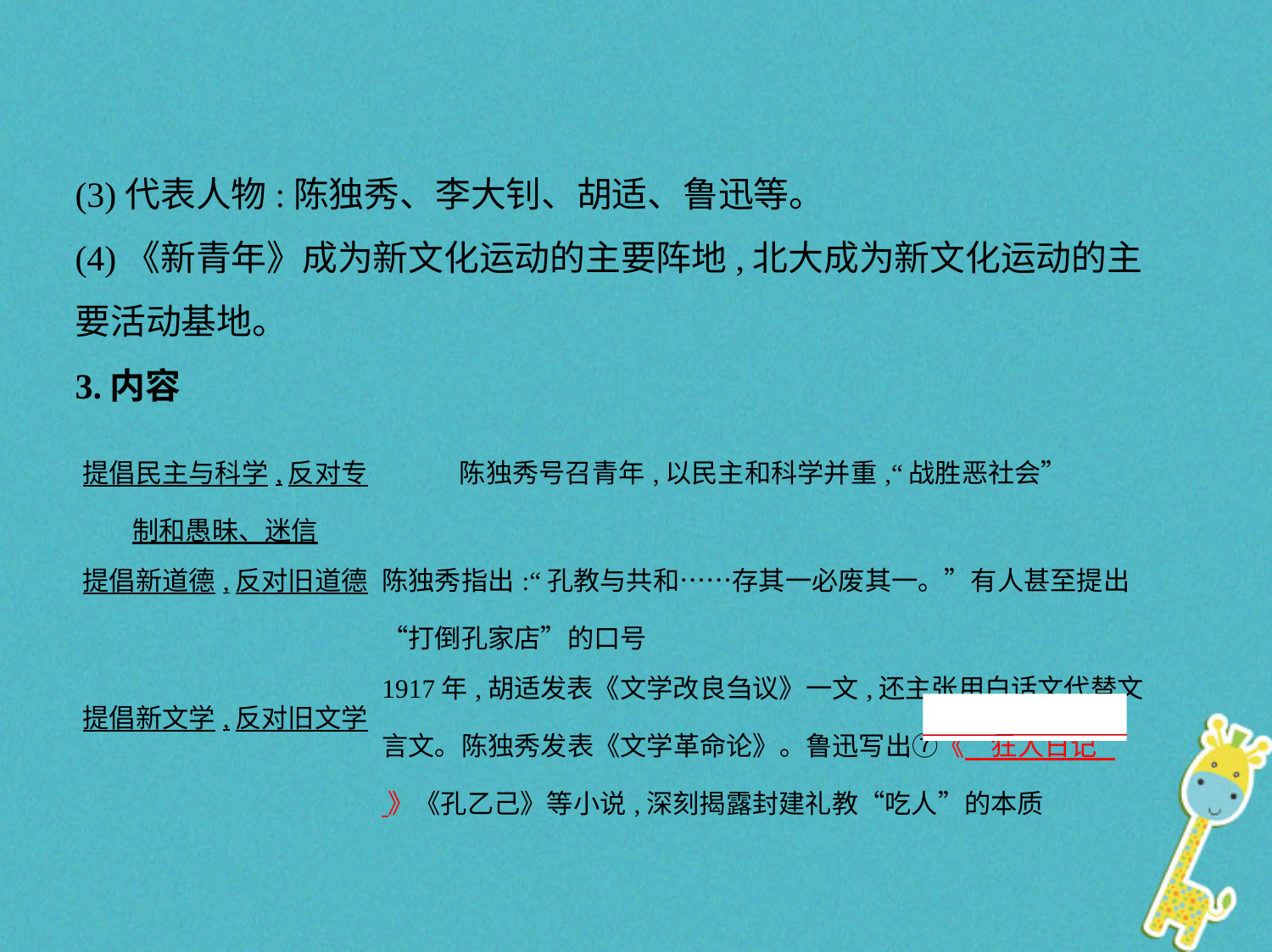

(3)代表人物:陈独秀、李大钊、胡适、鲁迅等。
(4)《新青年》成为新文化运动的主要阵地,北大成为新文化运动的主
要活动基地。
3.内容
| 提倡民主与科学,反对专制和愚昧、迷信 | 陈独秀号召青年,以民主和科学并重,“战胜恶社会” |
| --- | --- |
| 提倡新道德,反对旧道德 | 陈独秀指出:“孔教与共和……存其一必废其一。”有人甚至提出“打倒孔家店”的口号 |
| 提倡新文学,反对旧文学 | 1917年,胡适发表《文学改良刍议》一文,还主张用白话文代替文言文。陈独秀发表《文学革命论》。鲁迅写出⑦《　狂人日记    》《孔乙己》等小说,深刻揭露封建礼教“吃人”的本质 |